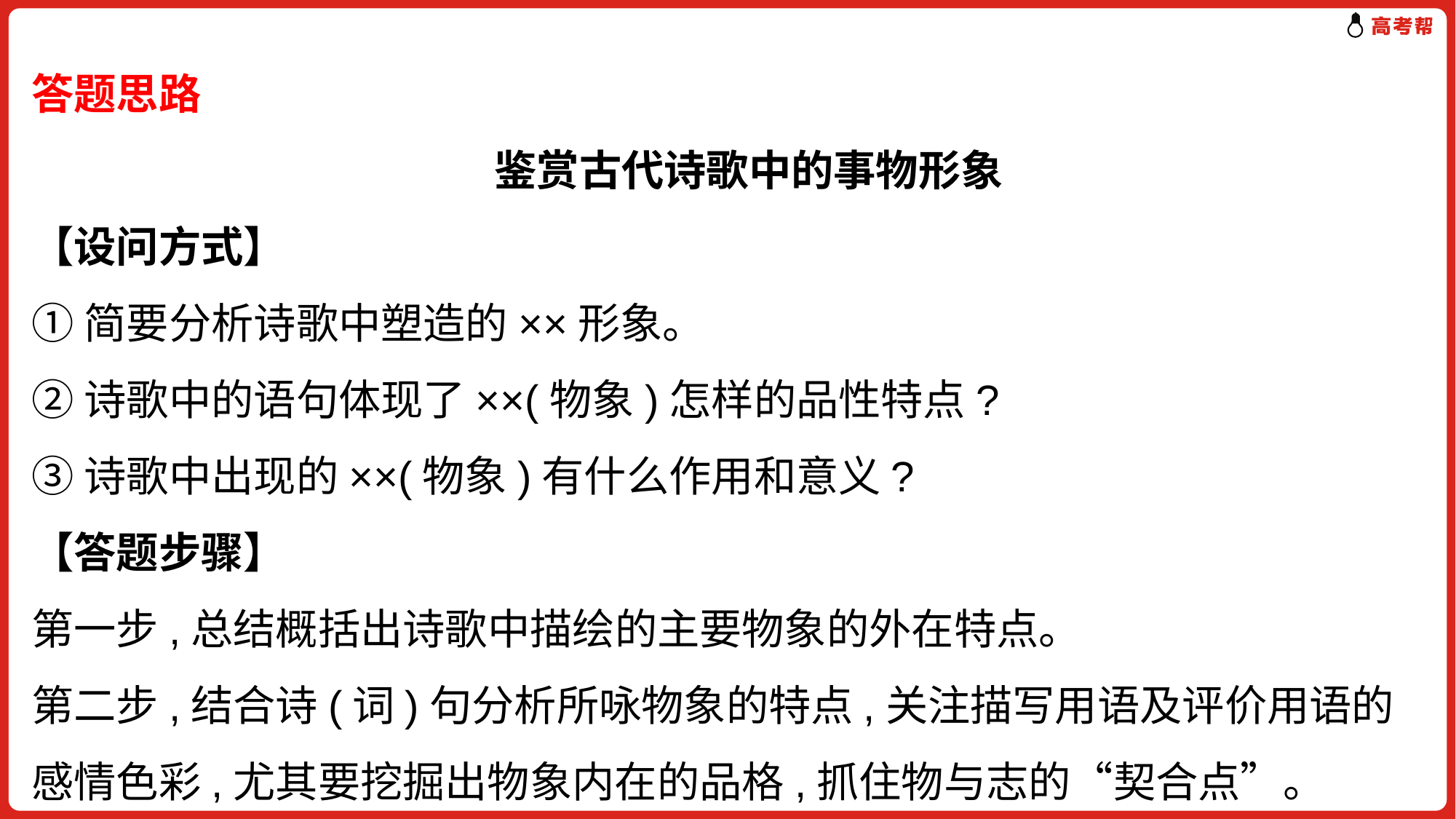

答题思路
　鉴赏古代诗歌中的事物形象
【设问方式】
①简要分析诗歌中塑造的××形象。
②诗歌中的语句体现了××(物象)怎样的品性特点?
③诗歌中出现的××(物象)有什么作用和意义?
【答题步骤】
第一步,总结概括出诗歌中描绘的主要物象的外在特点。
第二步,结合诗(词)句分析所咏物象的特点,关注描写用语及评价用语的感情色彩,尤其要挖掘出物象内在的品格,抓住物与志的“契合点”。